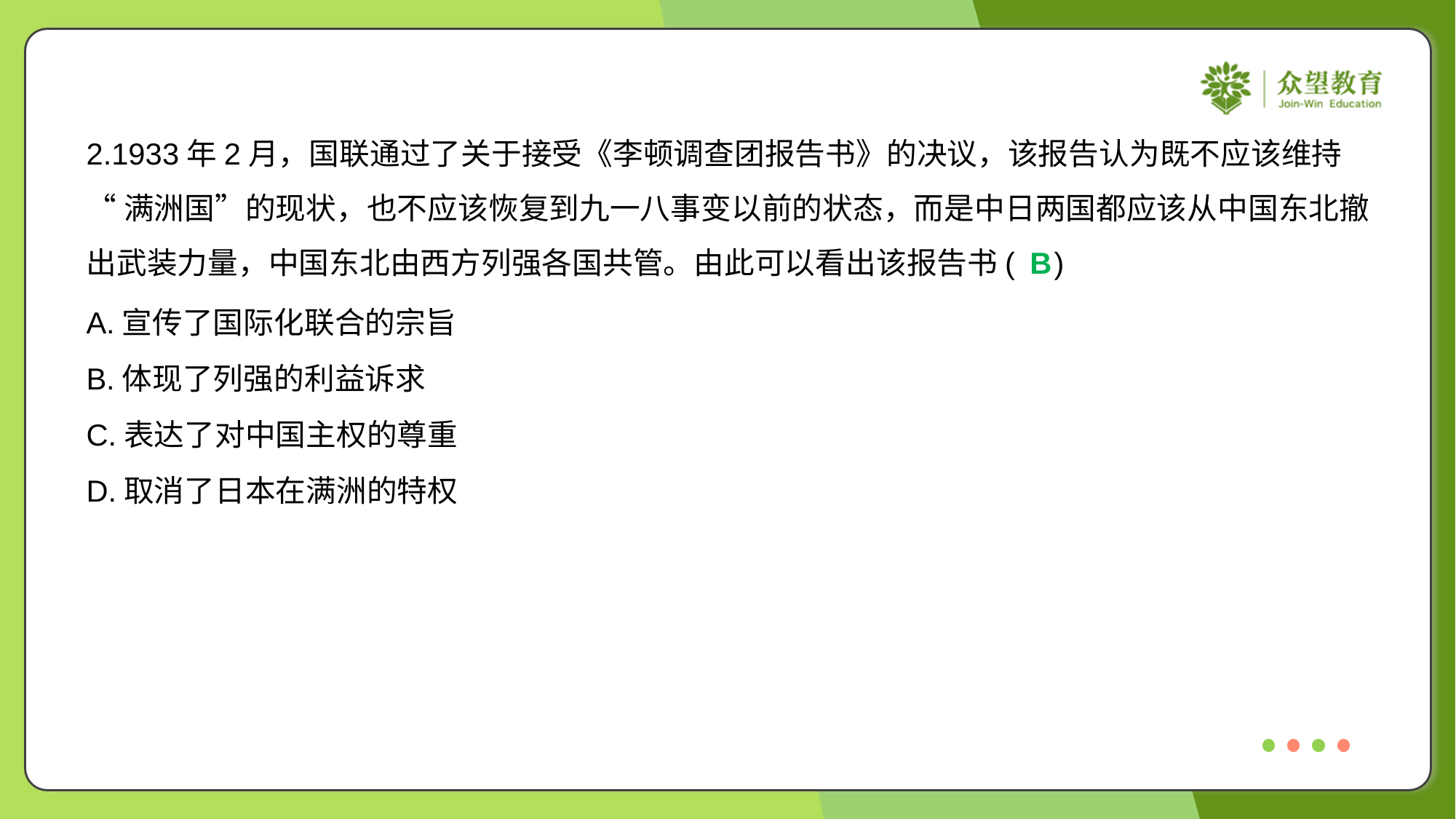

2.1933年2月，国联通过了关于接受《李顿调查团报告书》的决议，该报告认为既不应该维持
“满洲国”的现状，也不应该恢复到九一八事变以前的状态，而是中日两国都应该从中国东北撤
出武装力量，中国东北由西方列强各国共管。由此可以看出该报告书(     )
B
A.宣传了国际化联合的宗旨
B.体现了列强的利益诉求
C.表达了对中国主权的尊重
D.取消了日本在满洲的特权